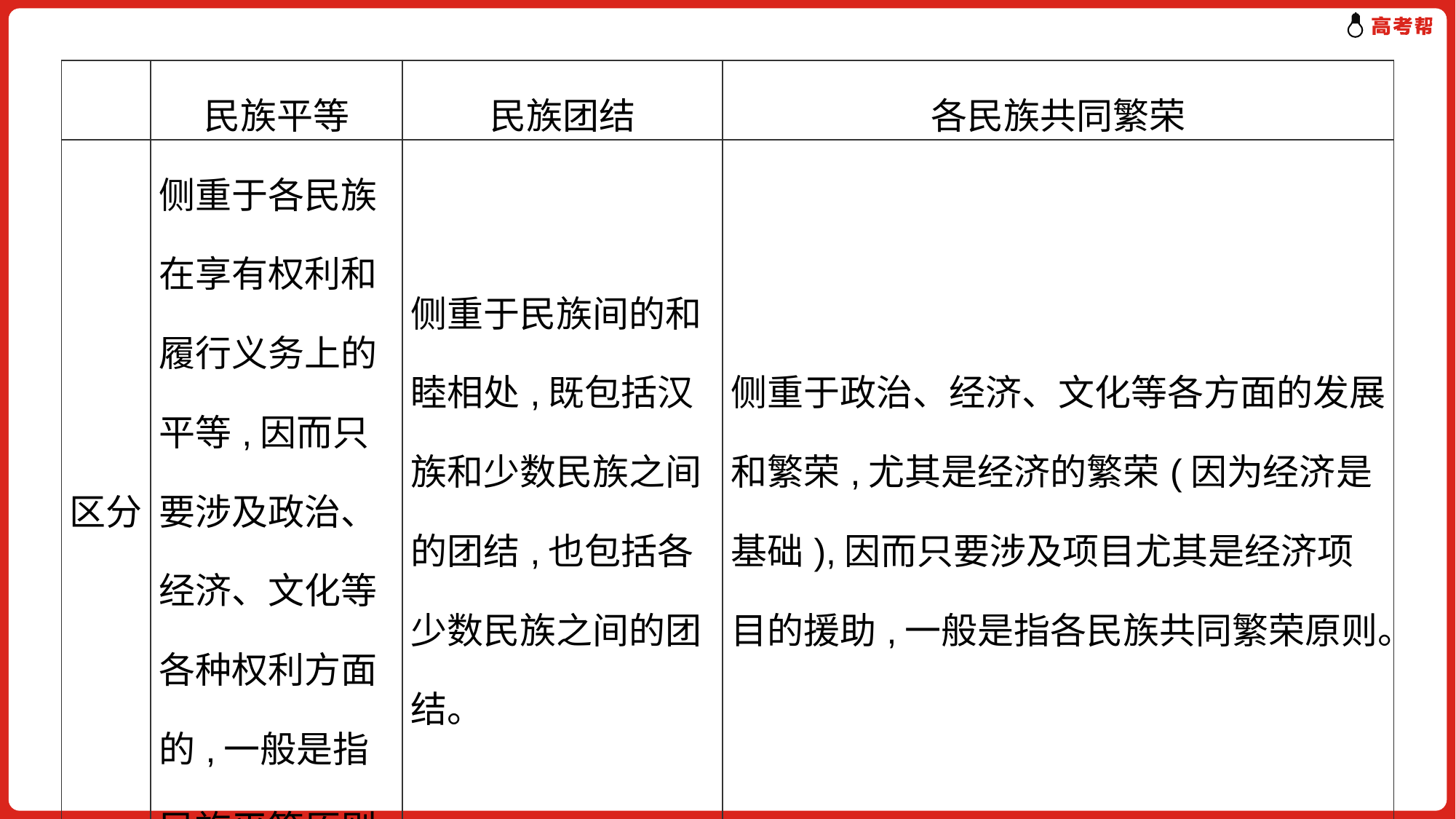

|  | 民族平等 | 民族团结 | 各民族共同繁荣 |
| --- | --- | --- | --- |
| 区分 | 侧重于各民族在享有权利和履行义务上的平等,因而只要涉及政治、经济、文化等各种权利方面的,一般是指民族平等原则。 | 侧重于民族间的和睦相处,既包括汉族和少数民族之间的团结,也包括各少数民族之间的团结。 | 侧重于政治、经济、文化等各方面的发展和繁荣,尤其是经济的繁荣(因为经济是基础),因而只要涉及项目尤其是经济项目的援助,一般是指各民族共同繁荣原则。 |